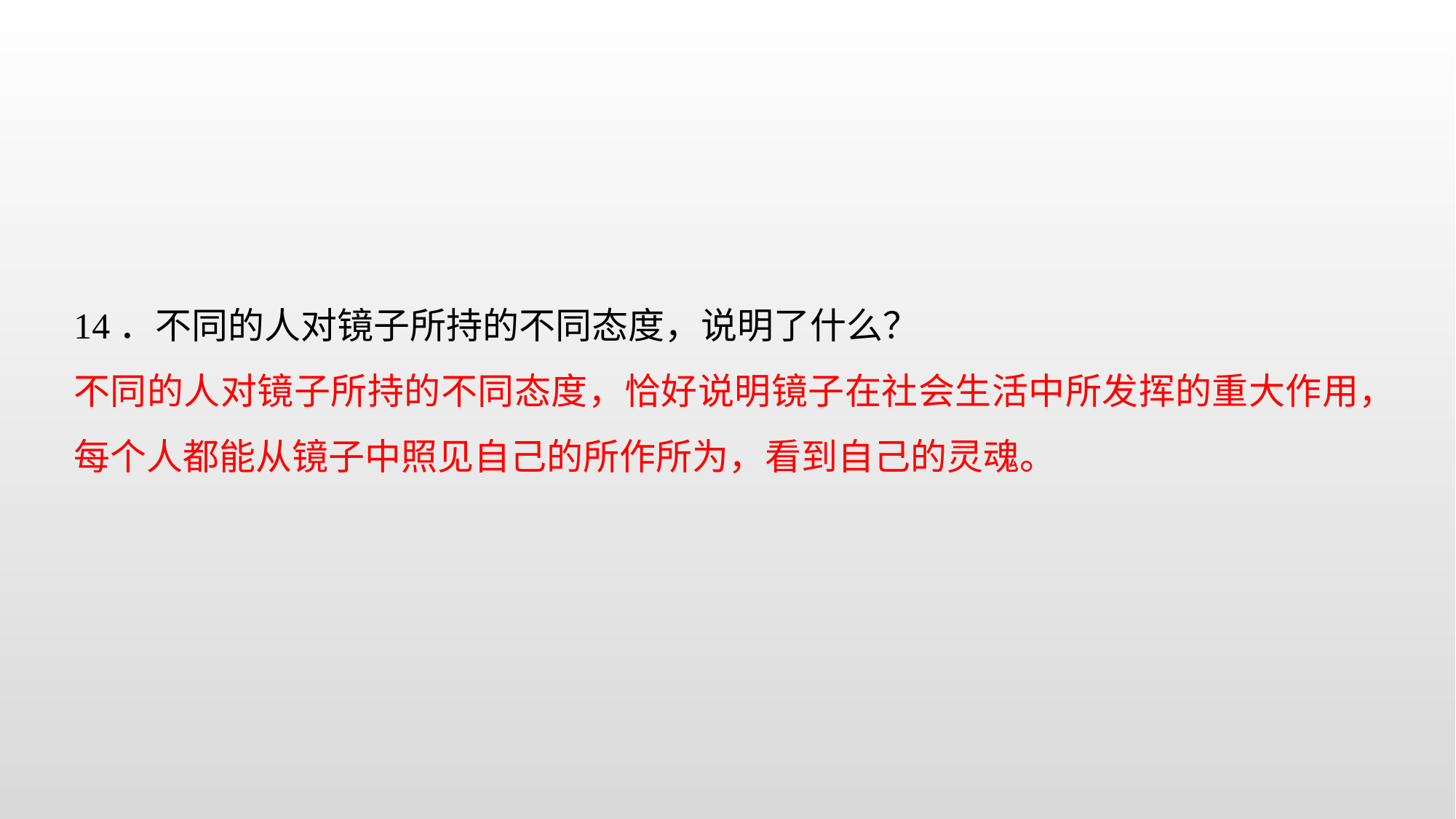

14．不同的人对镜子所持的不同态度，说明了什么？
不同的人对镜子所持的不同态度，恰好说明镜子在社会生活中所发挥的重大作用，每个人都能从镜子中照见自己的所作所为，看到自己的灵魂。